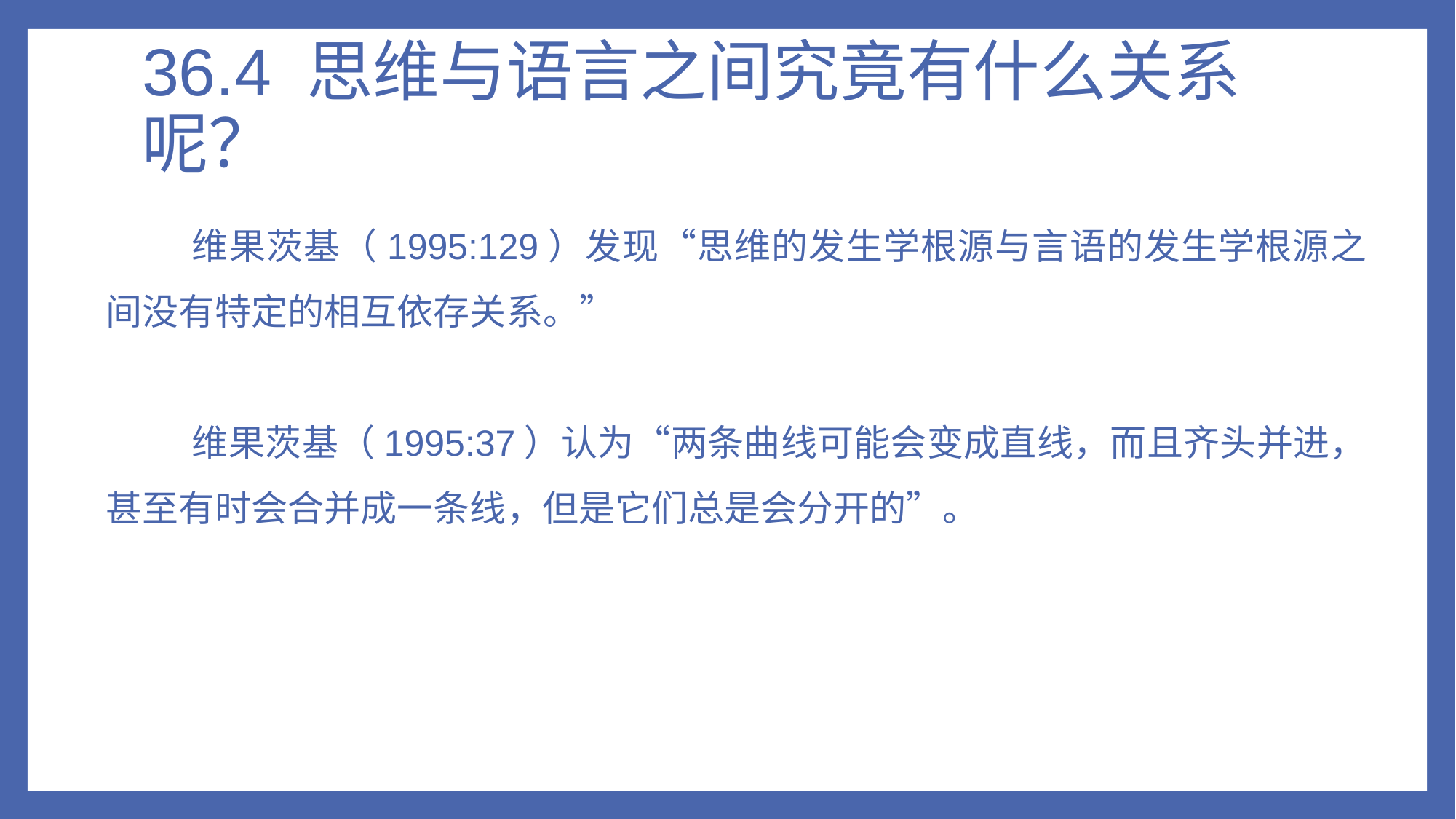

# 36.4 思维与语言之间究竟有什么关系呢？
维果茨基（1995:129）发现“思维的发生学根源与言语的发生学根源之间没有特定的相互依存关系。”

维果茨基（1995:37）认为“两条曲线可能会变成直线，而且齐头并进，甚至有时会合并成一条线，但是它们总是会分开的”。